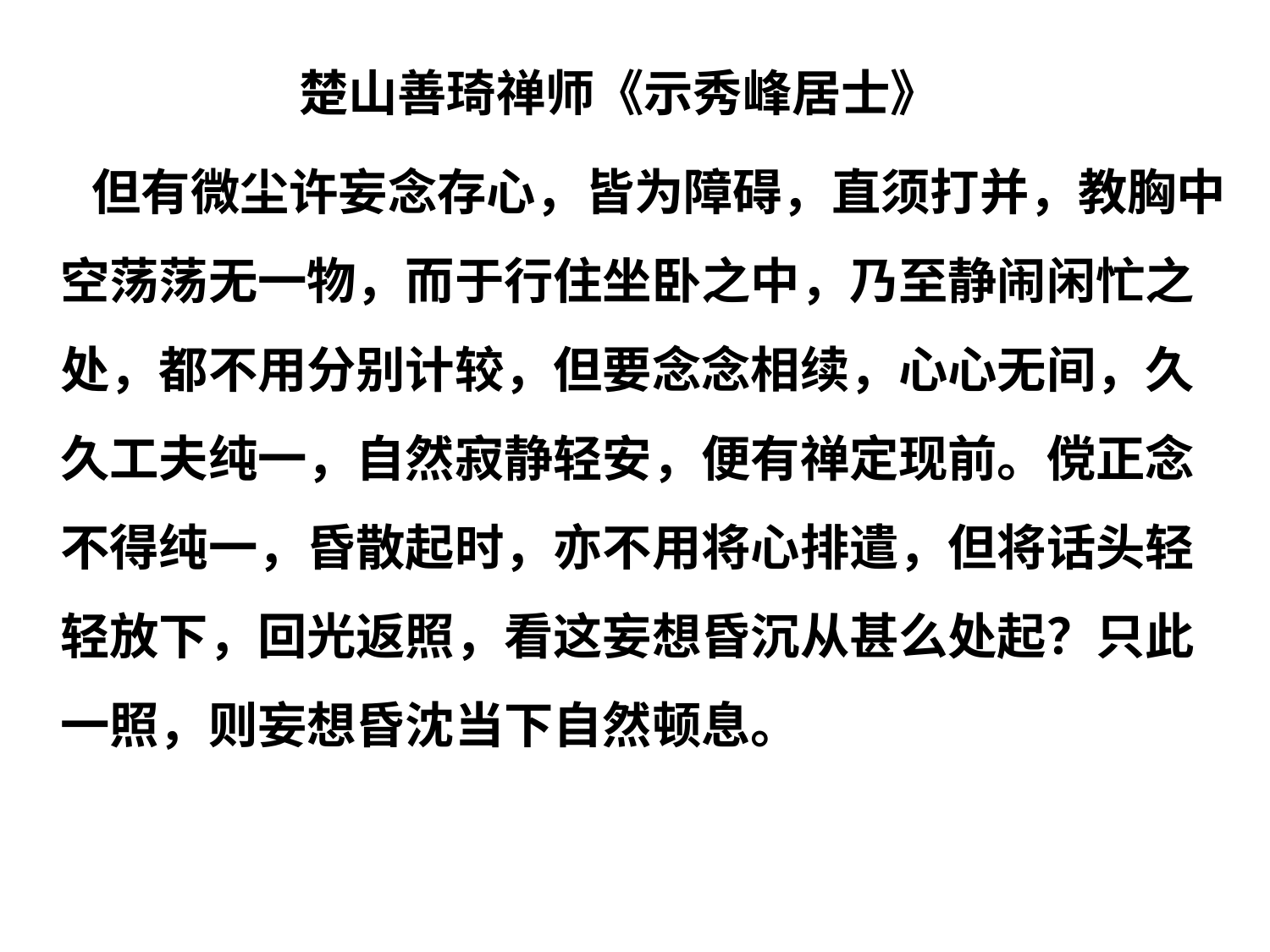

楚山善琦禅师《示秀峰居士》
      但有微尘许妄念存心，皆为障碍，直须打并，教胸中空荡荡无一物，而于行住坐卧之中，乃至静闹闲忙之处，都不用分别计较，但要念念相续，心心无间，久久工夫纯一，自然寂静轻安，便有禅定现前。傥正念不得纯一，昏散起时，亦不用将心排遣，但将话头轻轻放下，回光返照，看这妄想昏沉从甚么处起？只此一照，则妄想昏沈当下自然顿息。